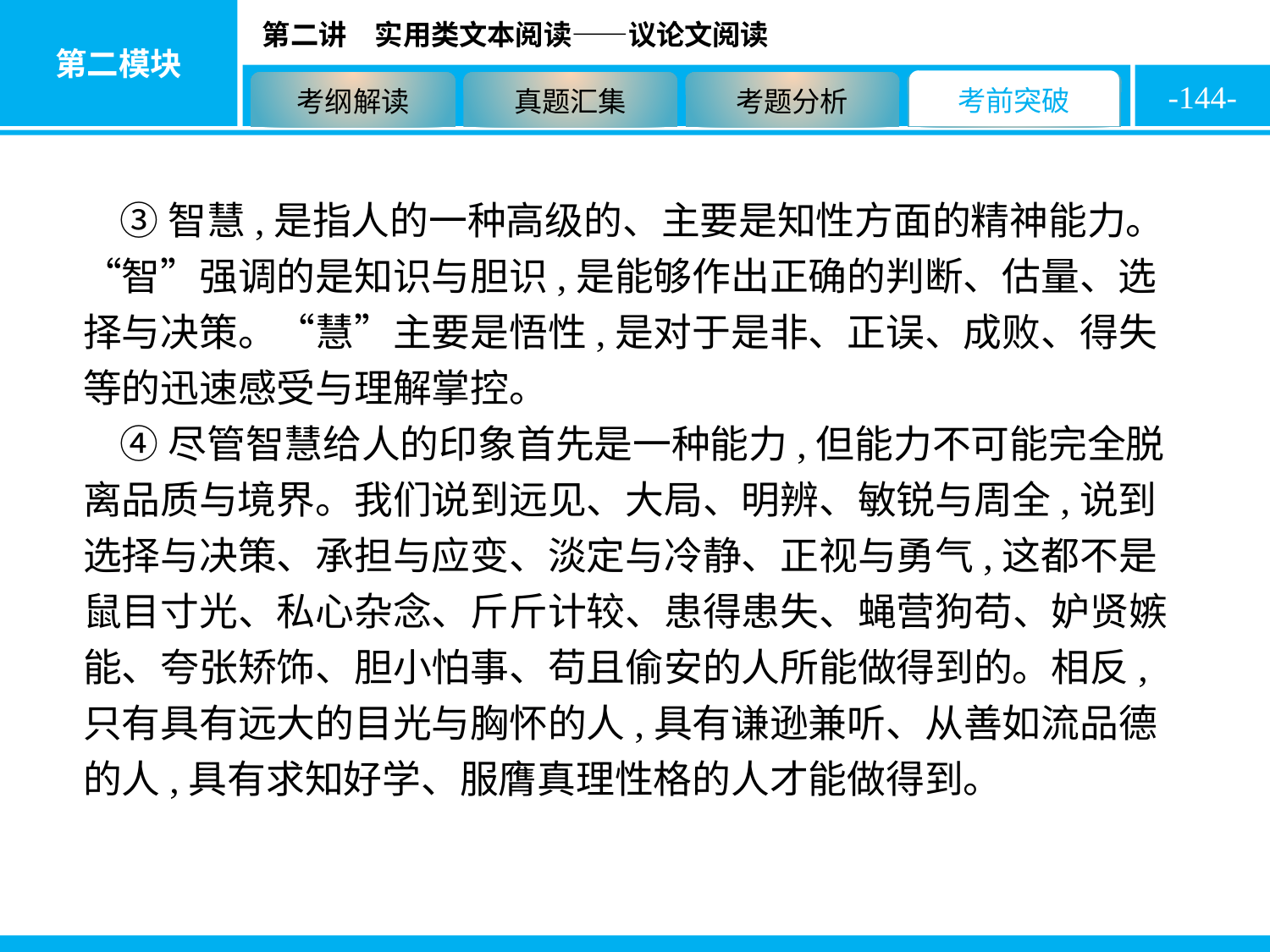

-144-
③智慧,是指人的一种高级的、主要是知性方面的精神能力。“智”强调的是知识与胆识,是能够作出正确的判断、估量、选择与决策。“慧”主要是悟性,是对于是非、正误、成败、得失等的迅速感受与理解掌控。
④尽管智慧给人的印象首先是一种能力,但能力不可能完全脱离品质与境界。我们说到远见、大局、明辨、敏锐与周全,说到选择与决策、承担与应变、淡定与冷静、正视与勇气,这都不是鼠目寸光、私心杂念、斤斤计较、患得患失、蝇营狗苟、妒贤嫉能、夸张矫饰、胆小怕事、苟且偷安的人所能做得到的。相反,只有具有远大的目光与胸怀的人,具有谦逊兼听、从善如流品德的人,具有求知好学、服膺真理性格的人才能做得到。